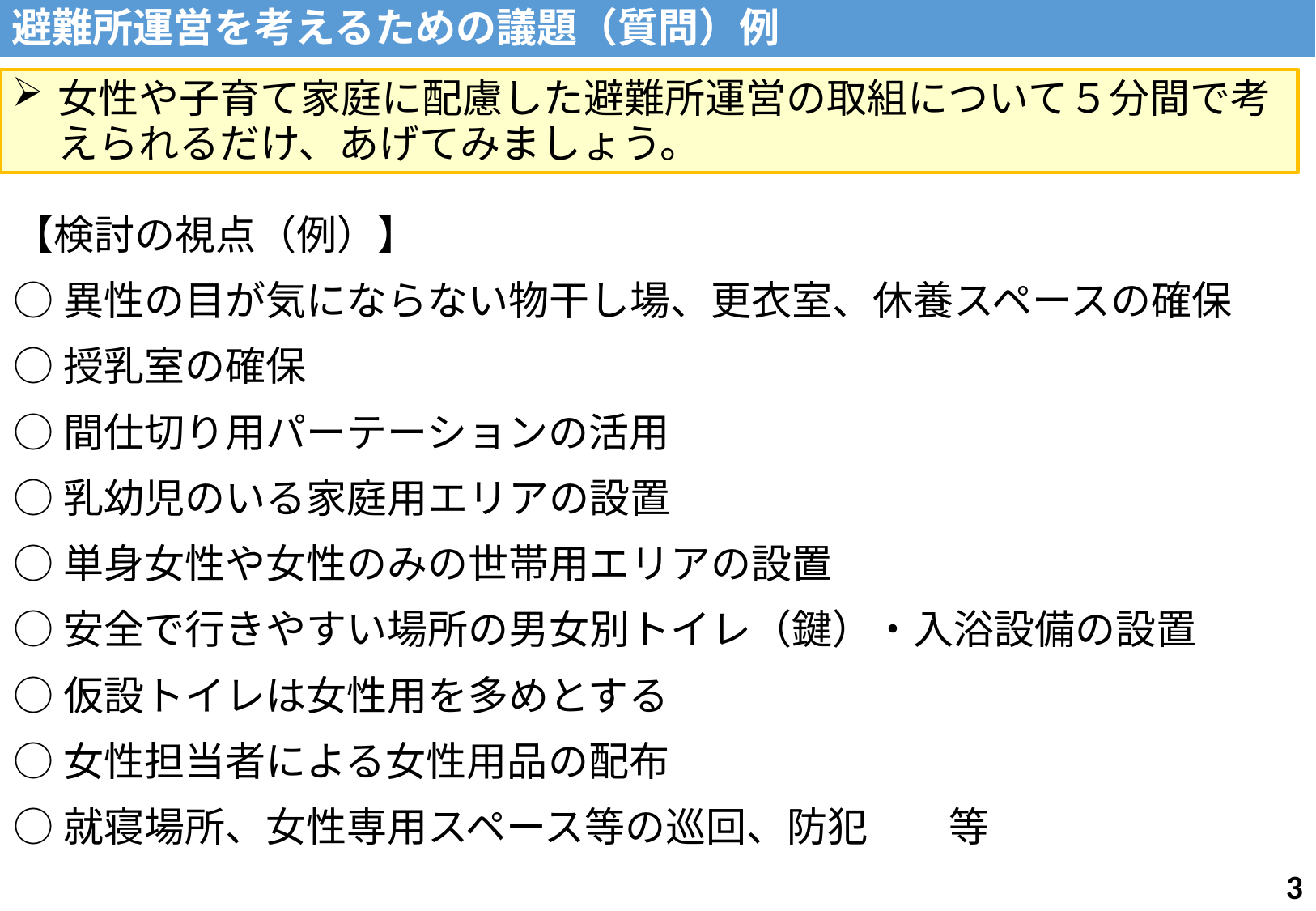

避難所運営を考えるための議題（質問）例

女性や子育て家庭に配慮した避難所運営の取組について５分間で考えられるだけ、あげてみましょう。
【検討の視点（例）】
○異性の目が気にならない物干し場、更衣室、休養スペースの確保
○授乳室の確保
○間仕切り用パーテーションの活用
○乳幼児のいる家庭用エリアの設置
○単身女性や女性のみの世帯用エリアの設置
○安全で行きやすい場所の男女別トイレ（鍵）・入浴設備の設置
○仮設トイレは女性用を多めとする
○女性担当者による女性用品の配布
○就寝場所、女性専用スペース等の巡回、防犯　　等
3